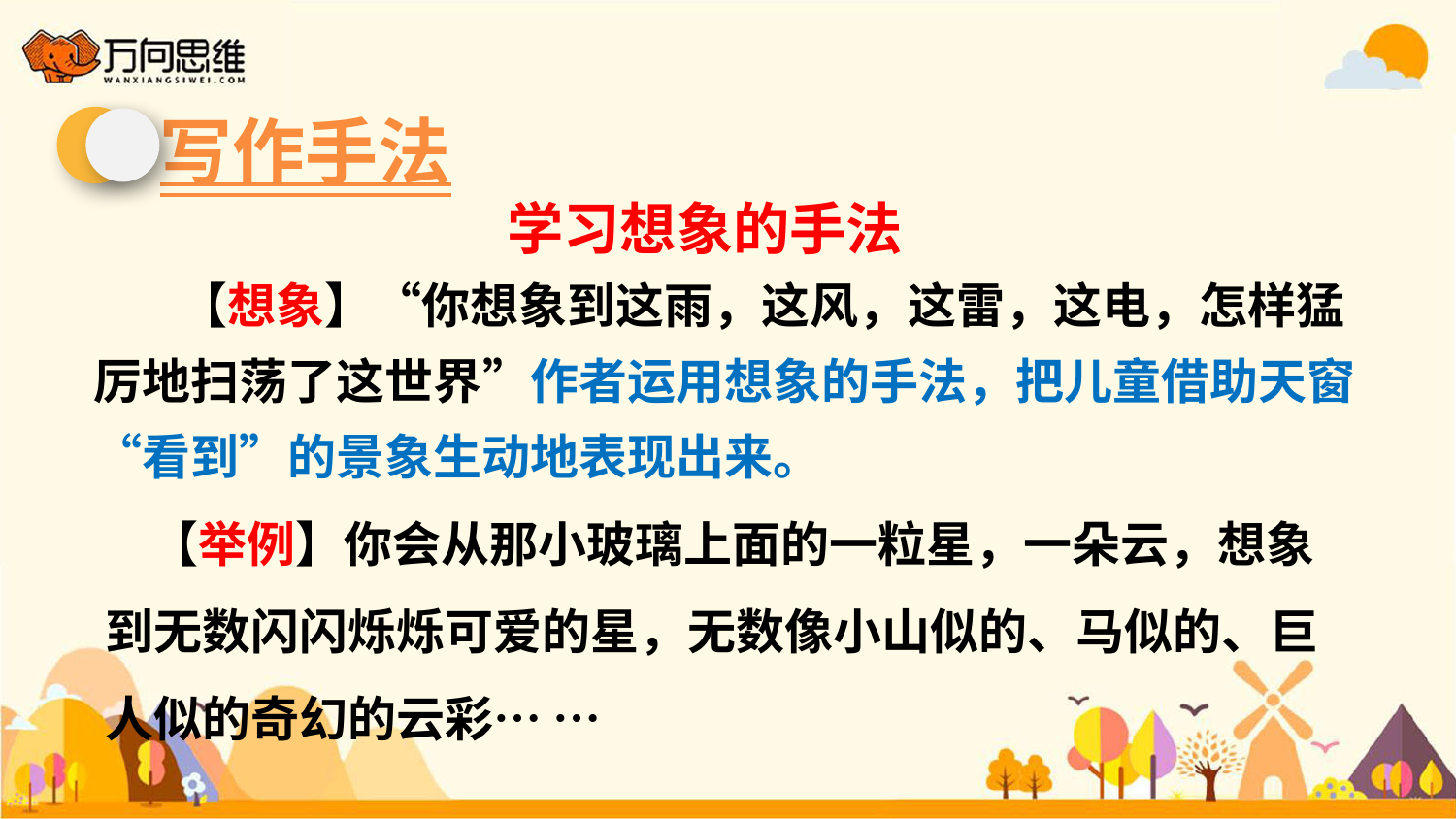

写作手法

学习想象的手法
【想象】“你想象到这雨，这风，这雷，这电，怎样猛厉地扫荡了这世界”作者运用想象的手法，把儿童借助天窗“看到”的景象生动地表现出来。
   【举例】你会从那小玻璃上面的一粒星，一朵云，想象到无数闪闪烁烁可爱的星，无数像小山似的、马似的、巨人似的奇幻的云彩… …